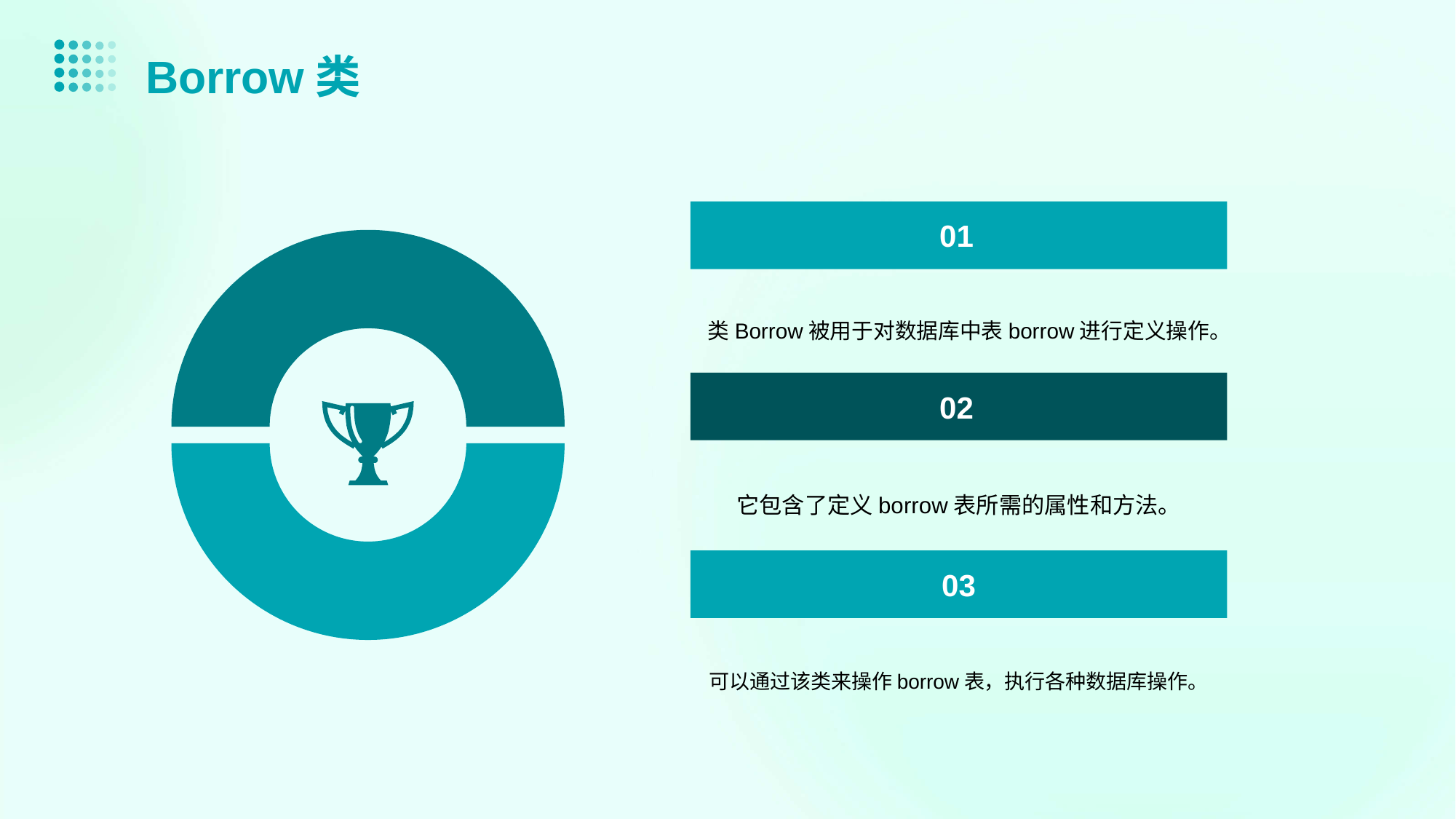

Borrow类

01

类Borrow被用于对数据库中表borrow进行定义操作。

02

它包含了定义borrow表所需的属性和方法。

03
可以通过该类来操作borrow表，执行各种数据库操作。